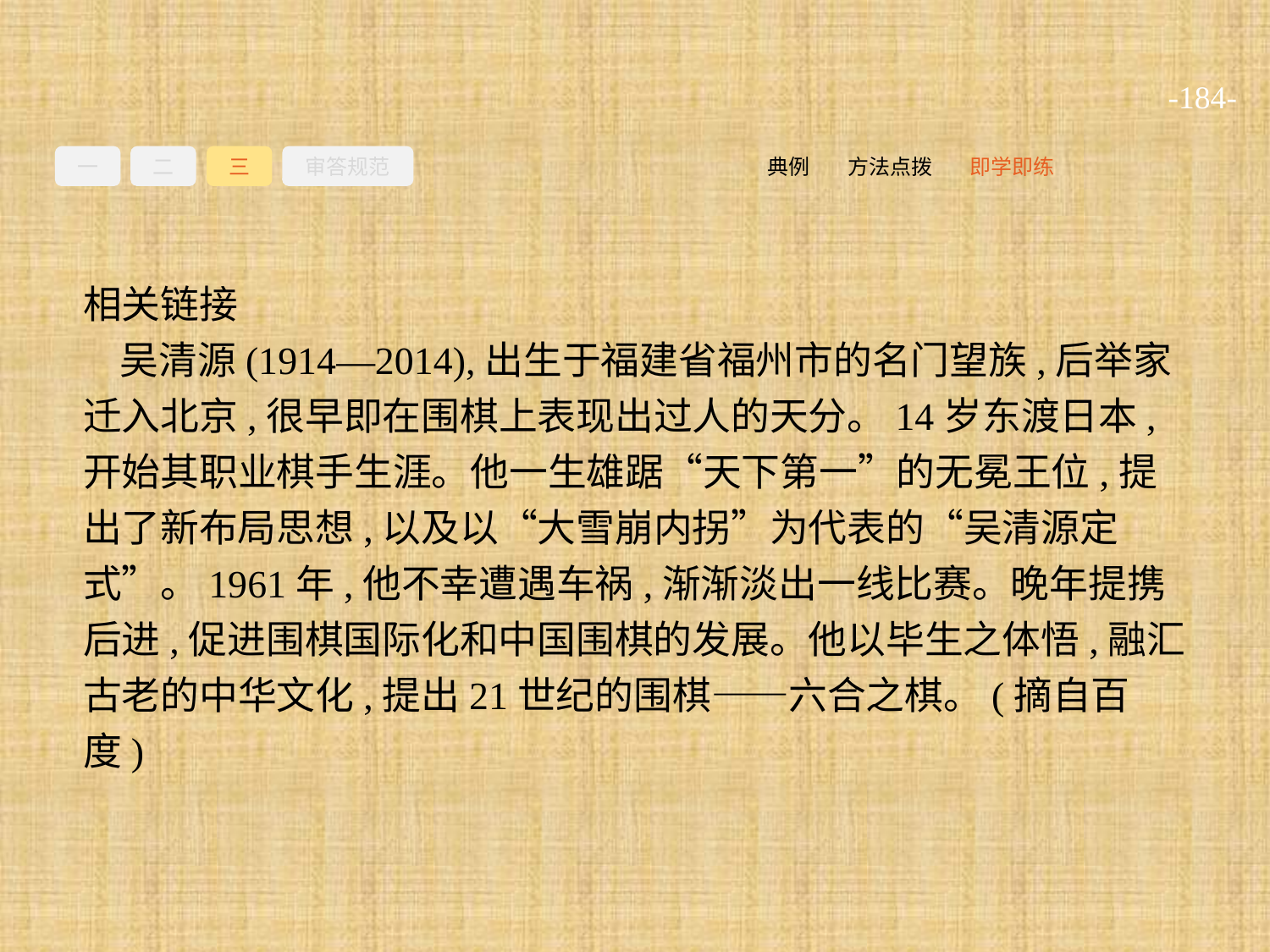

-184-
一
二
三
审答规范
即学即练
方法点拨
典例
相关链接
吴清源(1914—2014),出生于福建省福州市的名门望族,后举家迁入北京,很早即在围棋上表现出过人的天分。14岁东渡日本,开始其职业棋手生涯。他一生雄踞“天下第一”的无冕王位,提出了新布局思想,以及以“大雪崩内拐”为代表的“吴清源定式”。1961年,他不幸遭遇车祸,渐渐淡出一线比赛。晚年提携后进,促进围棋国际化和中国围棋的发展。他以毕生之体悟,融汇古老的中华文化,提出21世纪的围棋——六合之棋。(摘自百度)